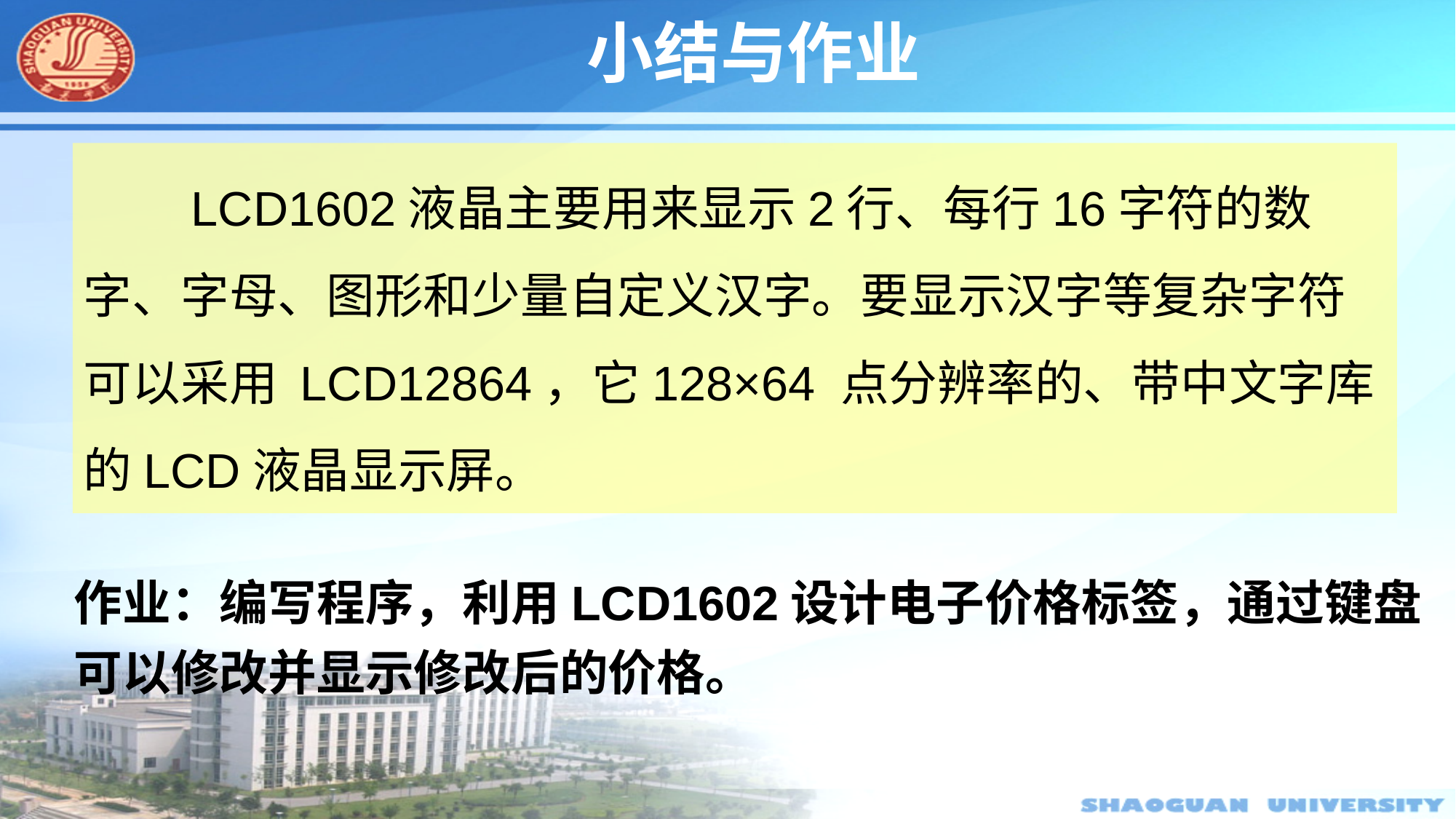

# 小结与作业
        LCD1602液晶主要用来显示2行、每行16字符的数字、字母、图形和少量自定义汉字。要显示汉字等复杂字符可以采用 LCD12864，它128×64 点分辨率的、带中文字库的LCD液晶显示屏。
作业：编写程序，利用LCD1602设计电子价格标签，通过键盘
可以修改并显示修改后的价格。